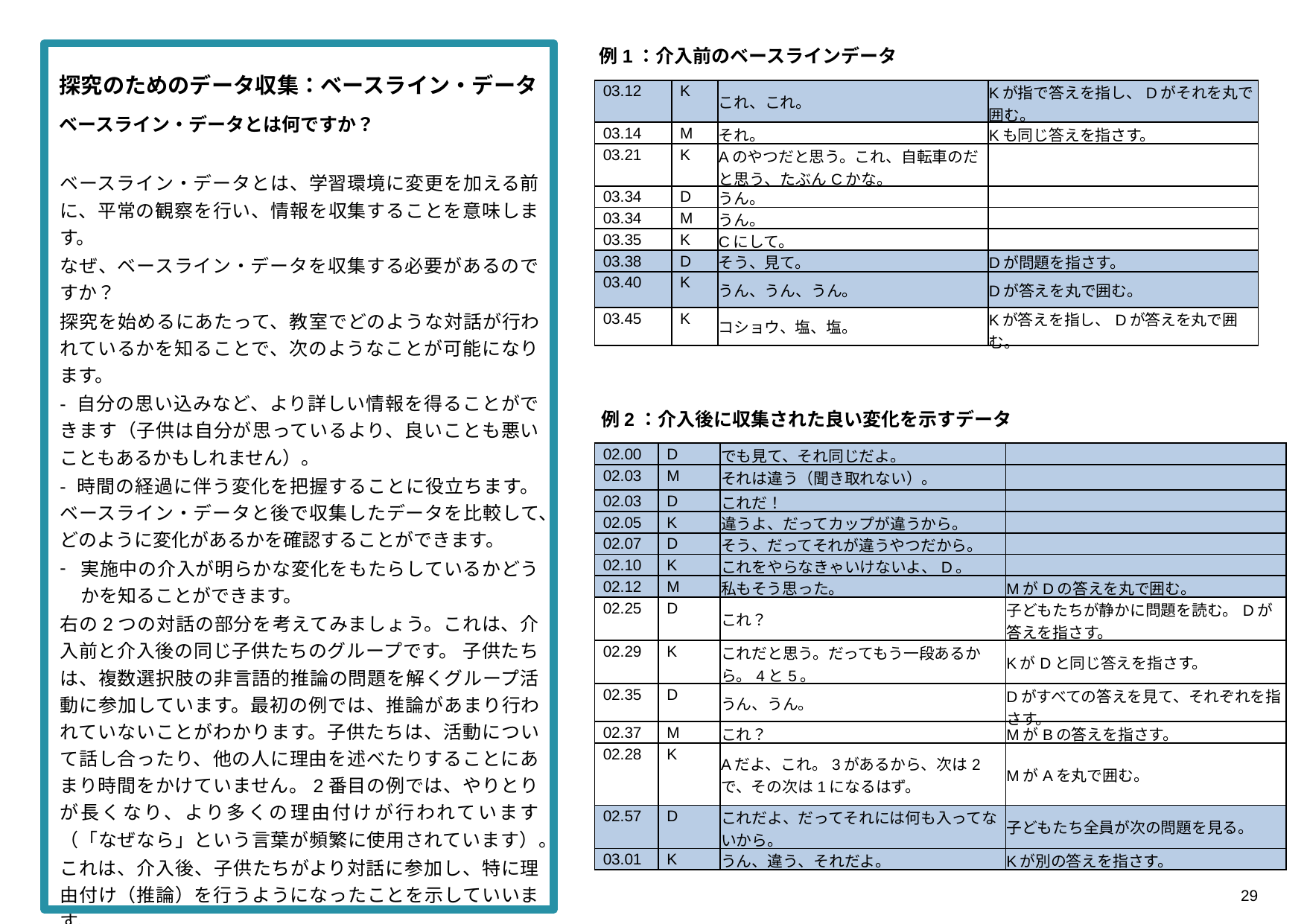

例1：介入前のベースラインデータ

探究のためのデータ収集：ベースライン・データ
ベースライン・データとは何ですか？
| 03.12 | K | これ、これ。 | Kが指で答えを指し、Dがそれを丸で囲む。 |
| --- | --- | --- | --- |
| 03.14 | M | それ。 | Kも同じ答えを指さす。 |
| 03.21 | K | Aのやつだと思う。これ、自転車のだと思う、たぶんCかな。 |  |
| 03.34 | D | うん。 |  |
| 03.34 | M | うん。 |  |
| 03.35 | K | Cにして。 |  |
| 03.38 | D | そう、見て。 | Dが問題を指さす。 |
| 03.40 | K | うん、うん、うん。 | Dが答えを丸で囲む。 |
| 03.45 | K | コショウ、塩、塩。 | Kが答えを指し、Dが答えを丸で囲む。 |
ベースライン・データとは、学習環境に変更を加える前に、平常の観察を行い、情報を収集することを意味します。
なぜ、ベースライン・データを収集する必要があるのですか？
探究を始めるにあたって、教室でどのような対話が行われているかを知ることで、次のようなことが可能になります。
- 自分の思い込みなど、より詳しい情報を得ることができます（子供は自分が思っているより、良いことも悪いこともあるかもしれません）。
- 時間の経過に伴う変化を把握することに役立ちます。ベースライン・データと後で収集したデータを比較して、どのように変化があるかを確認することができます。
実施中の介入が明らかな変化をもたらしているかどうかを知ることができます。
右の2つの対話の部分を考えてみましょう。これは、介入前と介入後の同じ子供たちのグループです。 子供たちは、複数選択肢の非言語的推論の問題を解くグループ活動に参加しています。最初の例では、推論があまり行われていないことがわかります。子供たちは、活動について話し合ったり、他の人に理由を述べたりすることにあまり時間をかけていません。2番目の例では、やりとりが長くなり、より多くの理由付けが行われています（「なぜなら」という言葉が頻繁に使用されています）。
これは、介入後、子供たちがより対話に参加し、特に理由付け（推論）を行うようになったことを示していいます。
例2：介入後に収集された良い変化を示すデータ
| 02.00 | D | でも見て、それ同じだよ。 |  |
| --- | --- | --- | --- |
| 02.03 | M | それは違う（聞き取れない）。 |  |
| 02.03 | D | これだ！ |  |
| 02.05 | K | 違うよ、だってカップが違うから。 |  |
| 02.07 | D | そう、だってそれが違うやつだから。 |  |
| 02.10 | K | これをやらなきゃいけないよ、D。 |  |
| 02.12 | M | 私もそう思った。 | MがDの答えを丸で囲む。 |
| 02.25 | D | これ？ | 子どもたちが静かに問題を読む。Dが答えを指さす。 |
| 02.29 | K | これだと思う。だってもう一段あるから。4と5。 | KがDと同じ答えを指さす。 |
| 02.35 | D | うん、うん。 | Dがすべての答えを見て、それぞれを指さす。 |
| 02.37 | M | これ？ | MがBの答えを指さす。 |
| 02.28 | K | Aだよ、これ。3があるから、次は2で、その次は1になるはず。 | MがAを丸で囲む。 |
| 02.57 | D | これだよ、だってそれには何も入ってないから。 | 子どもたち全員が次の問題を見る。 |
| 03.01 | K | うん、違う、それだよ。 | Kが別の答えを指さす。 |
29